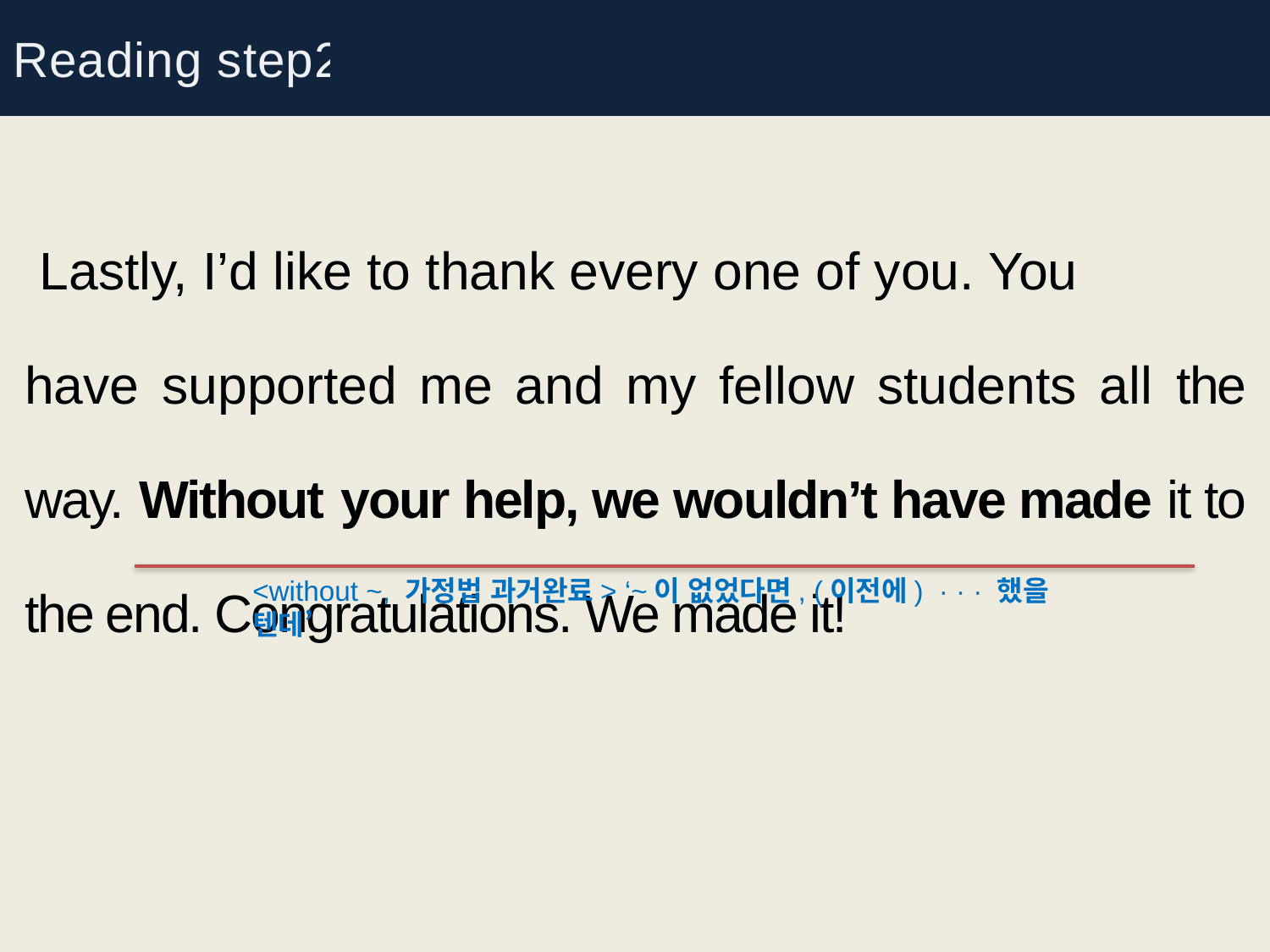

Reading step2

 Lastly, I’d like to thank every one of you. You
have supported me and my fellow students all the way. Without your help, we wouldn’t have made it to the end. Congratulations. We made it!
<without ~, 가정법 과거완료> ‘~이 없었다면, (이전에)  · · · 했을 텐데’